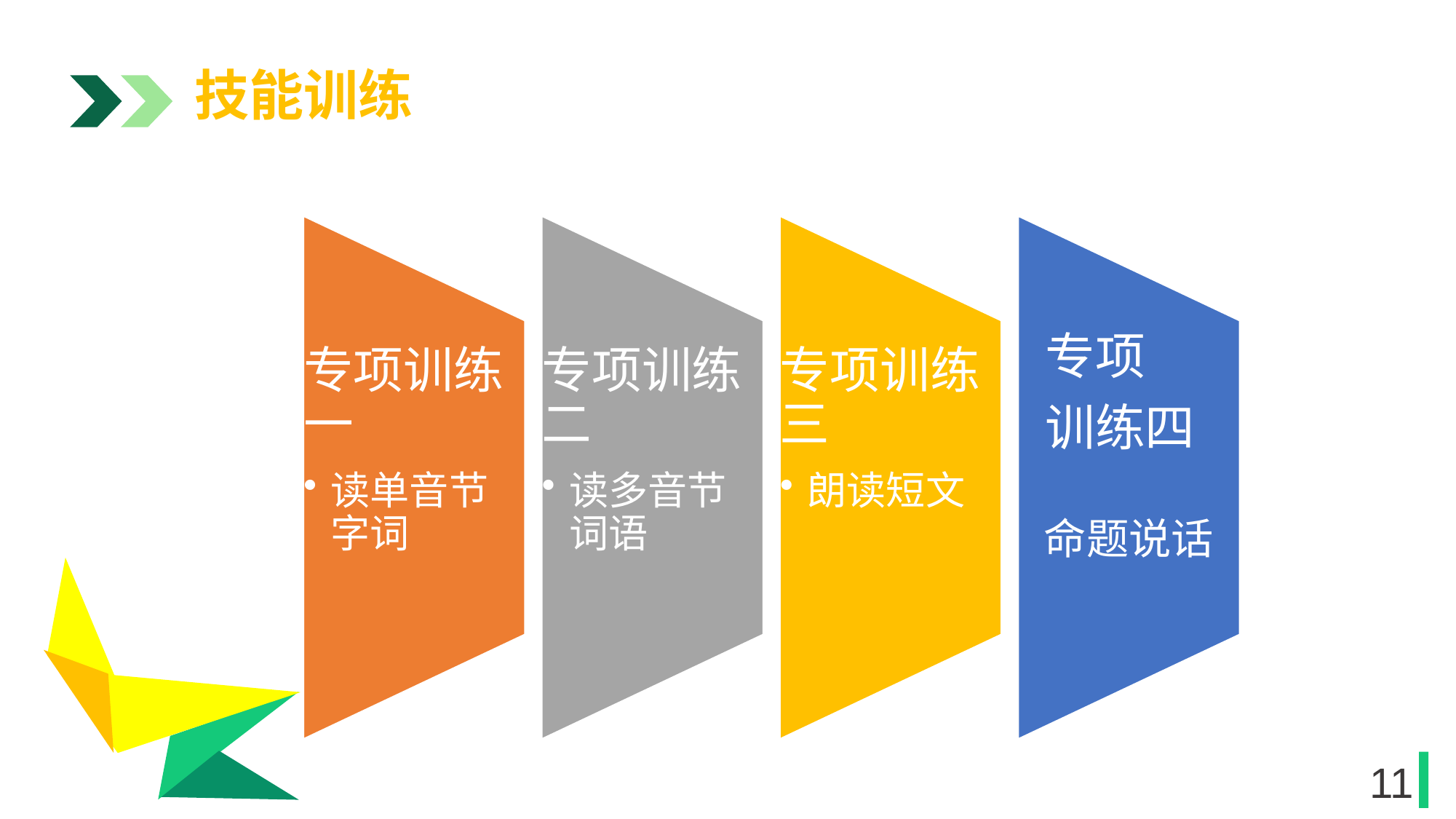

技能训练

专项训练一
读单音节字词
专项训练二
读多音节词语
专项训练三
朗读短文

命题说话
专项
训练四

11